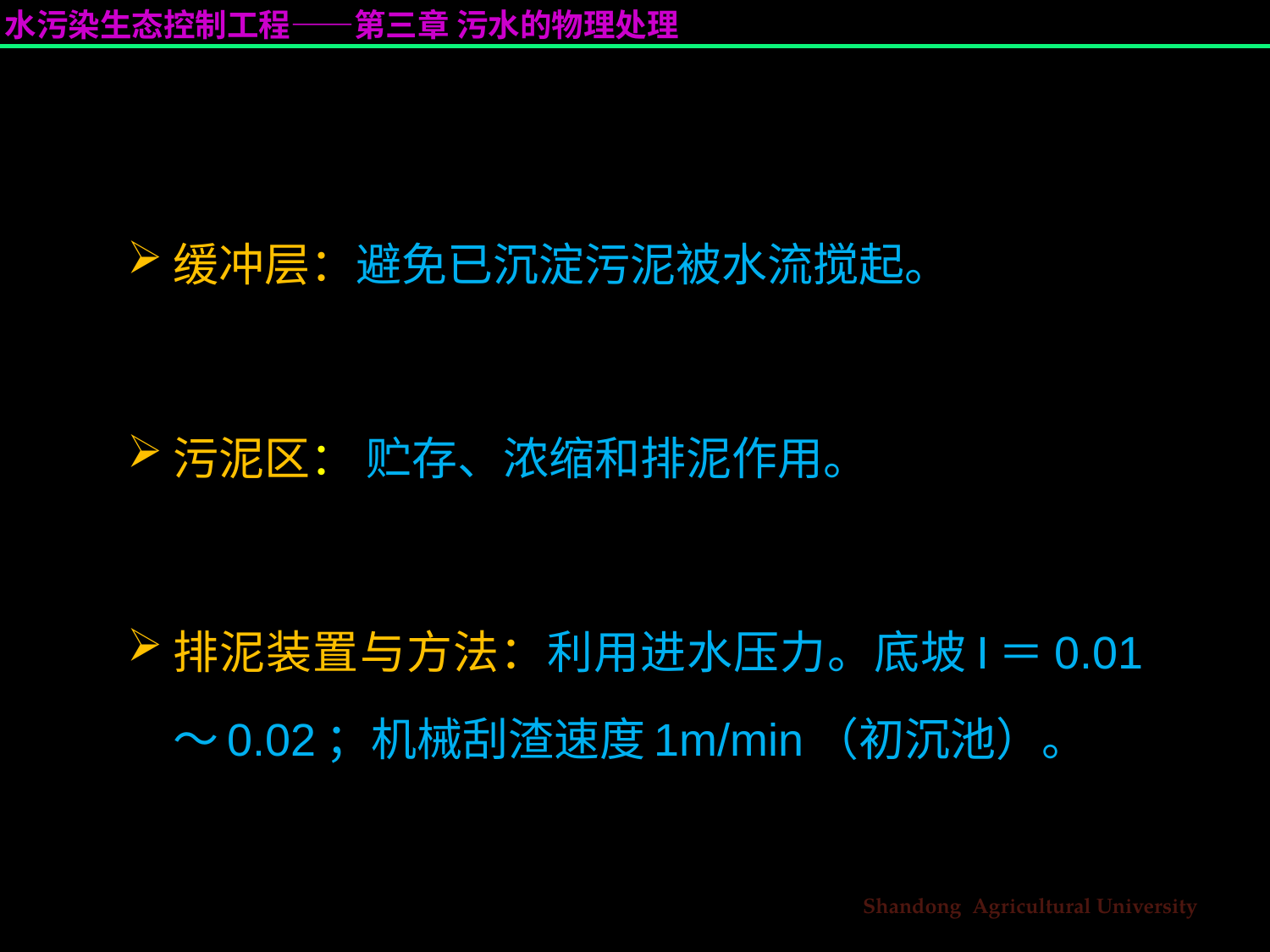

缓冲层：避免已沉淀污泥被水流搅起。

污泥区： 贮存、浓缩和排泥作用。

排泥装置与方法：利用进水压力。底坡I＝0.01～0.02；机械刮渣速度1m/min（初沉池）。